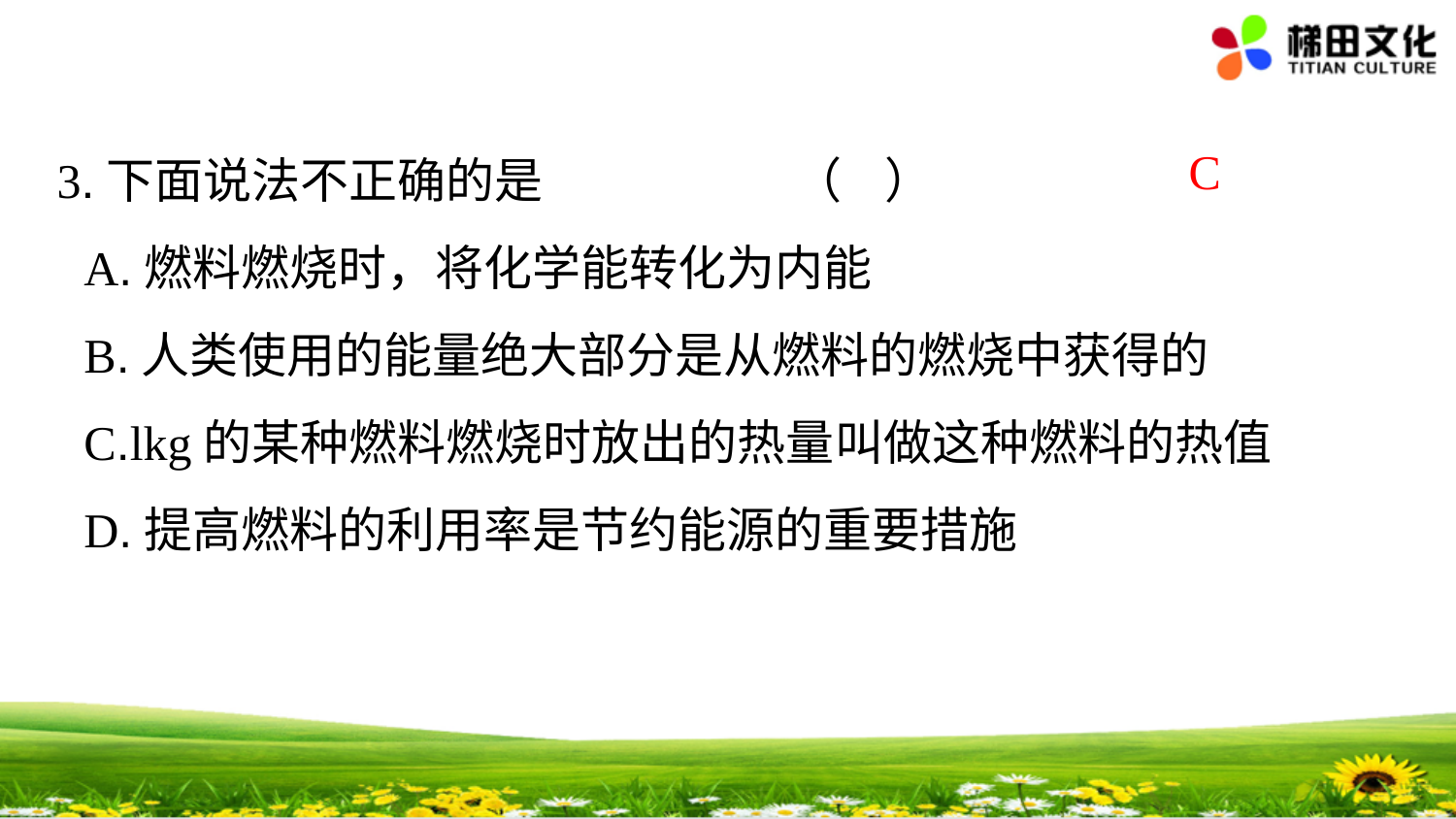

3.下面说法不正确的是                       （    ）
  A.燃料燃烧时，将化学能转化为内能
  B.人类使用的能量绝大部分是从燃料的燃烧中获得的
  C.lkg的某种燃料燃烧时放出的热量叫做这种燃料的热值
  D.提高燃料的利用率是节约能源的重要措施
C